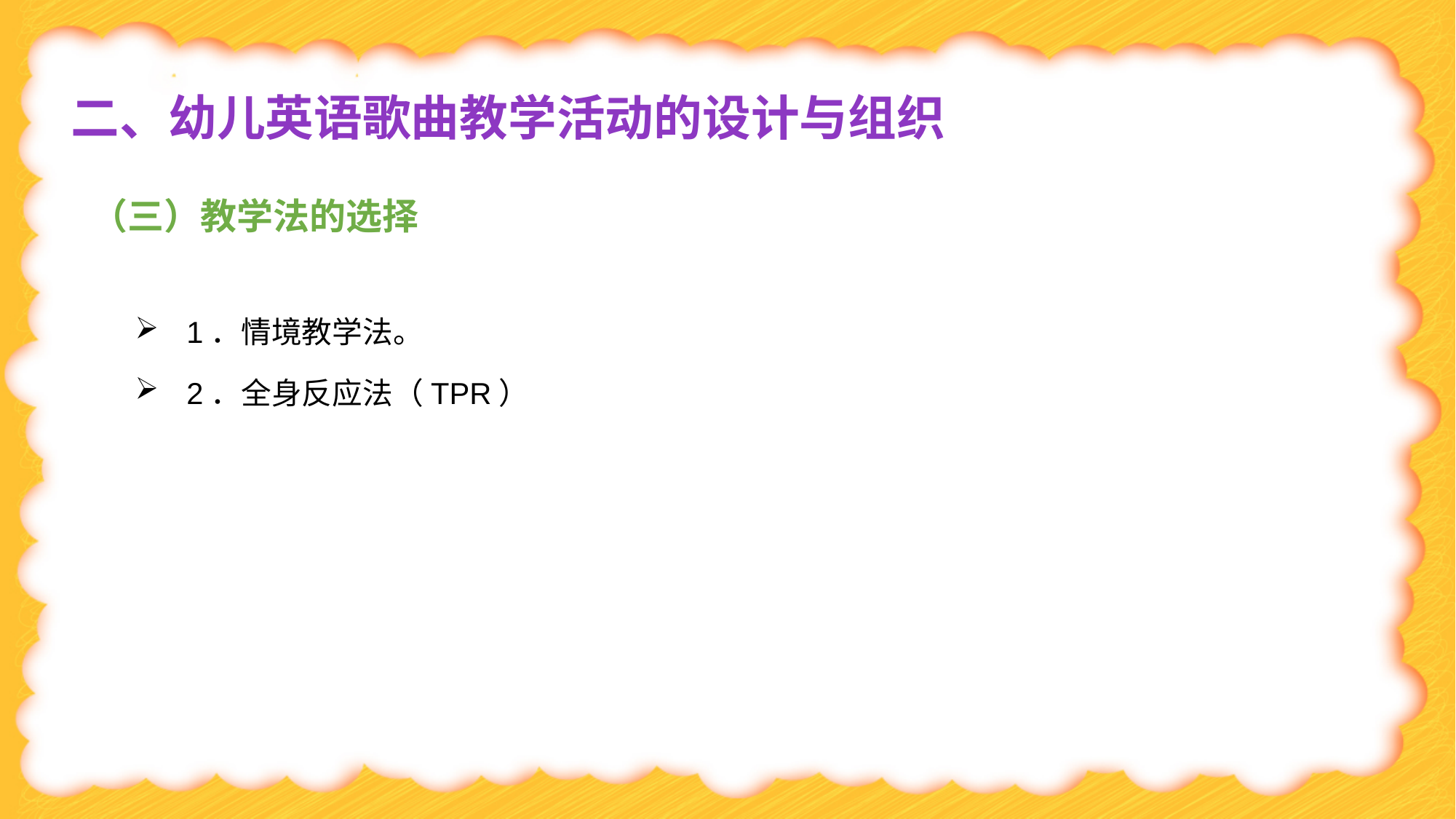

二、幼儿英语歌曲教学活动的设计与组织

（三）教学法的选择
1．情境教学法。
2．全身反应法（TPR）